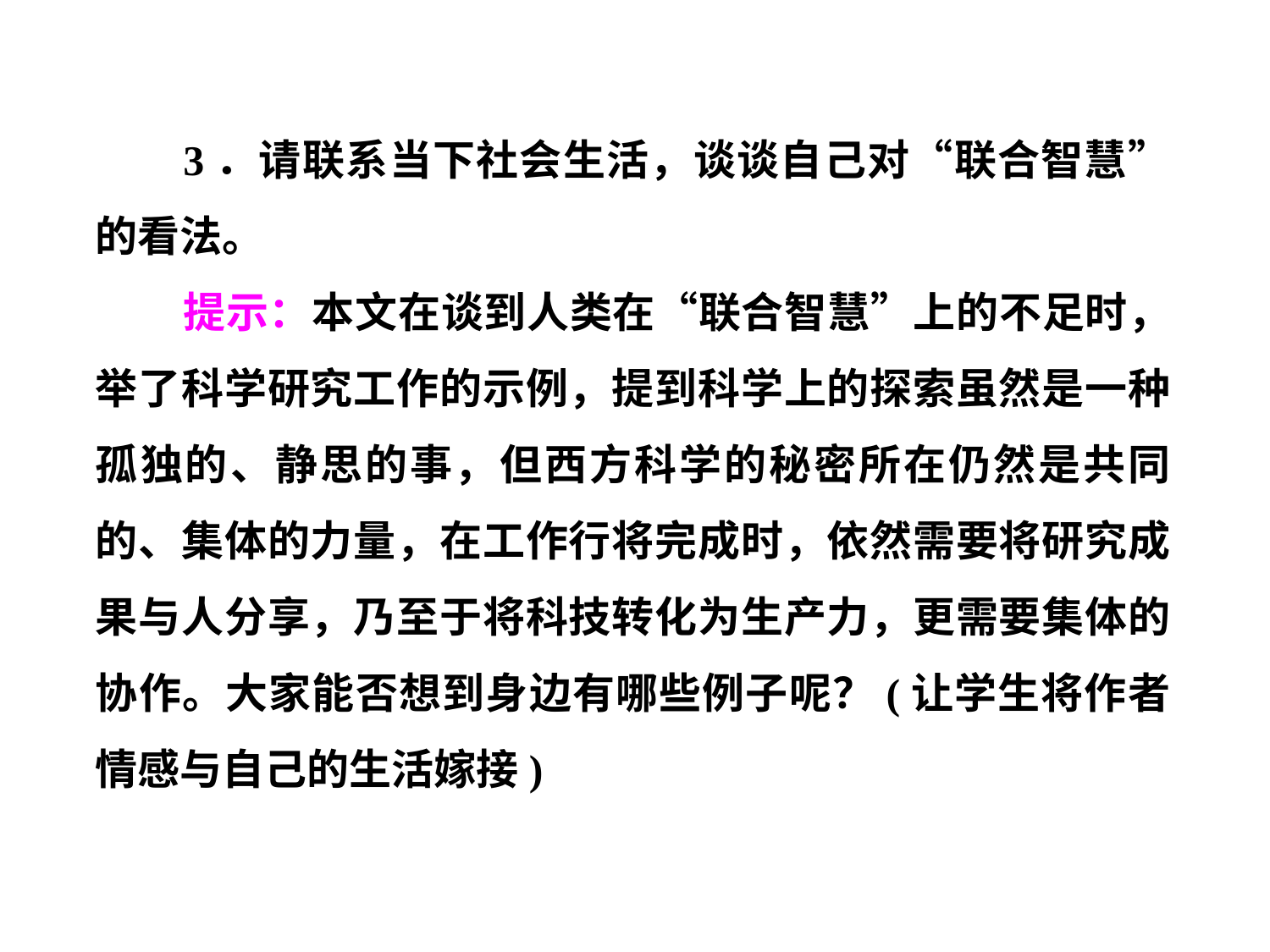

3．请联系当下社会生活，谈谈自己对“联合智慧”的看法。
提示：本文在谈到人类在“联合智慧”上的不足时，举了科学研究工作的示例，提到科学上的探索虽然是一种孤独的、静思的事，但西方科学的秘密所在仍然是共同的、集体的力量，在工作行将完成时，依然需要将研究成果与人分享，乃至于将科技转化为生产力，更需要集体的协作。大家能否想到身边有哪些例子呢？(让学生将作者情感与自己的生活嫁接)